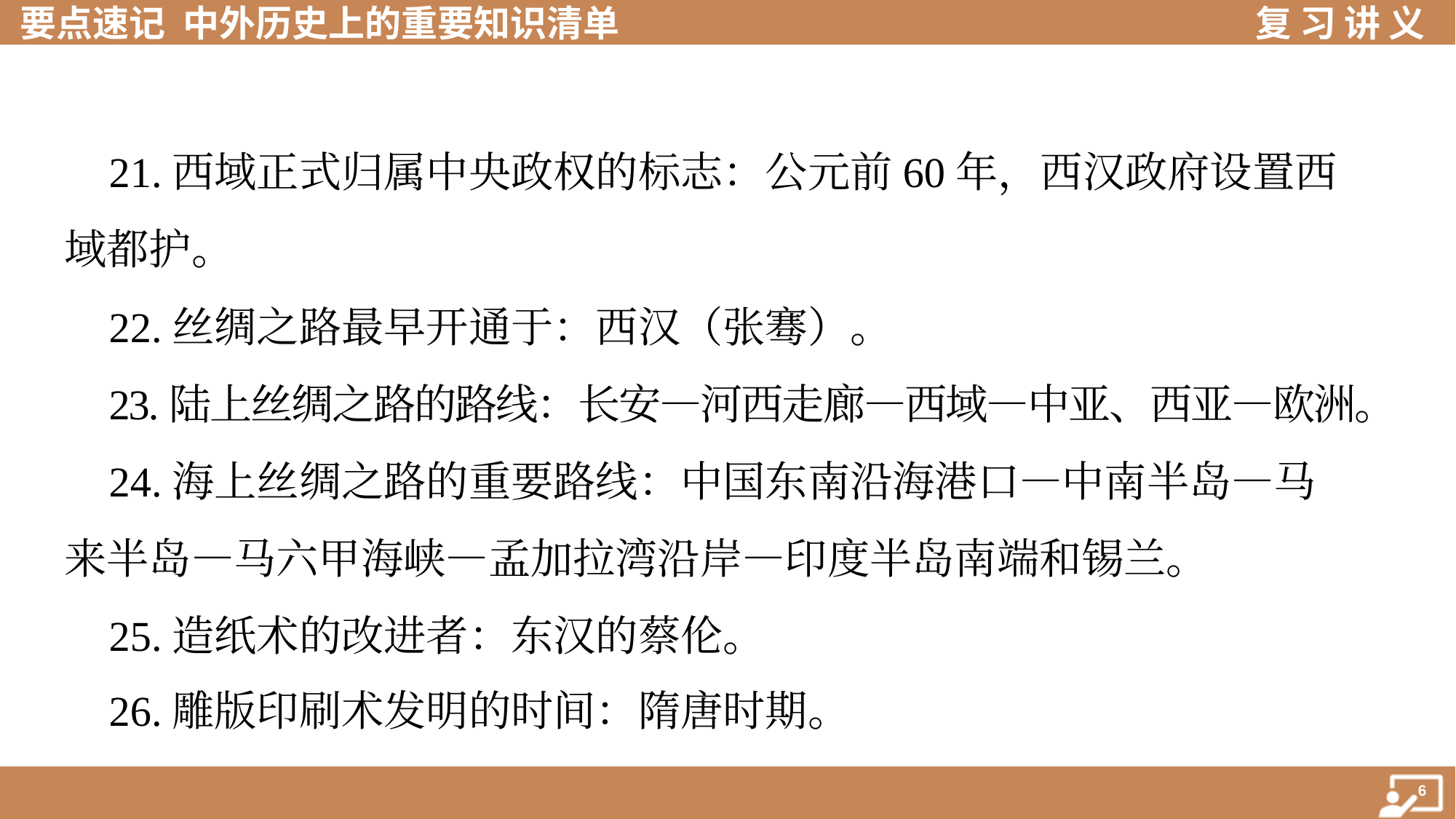

21.西域正式归属中央政权的标志：公元前60年，西汉政府设置西
域都护。
    22.丝绸之路最早开通于：西汉（张骞）。
    23.陆上丝绸之路的路线：长安—河西走廊—西域—中亚、西亚—欧洲。
    24.海上丝绸之路的重要路线：中国东南沿海港口—中南半岛—马
来半岛—马六甲海峡—孟加拉湾沿岸—印度半岛南端和锡兰。
    25.造纸术的改进者：东汉的蔡伦。
    26.雕版印刷术发明的时间：隋唐时期。